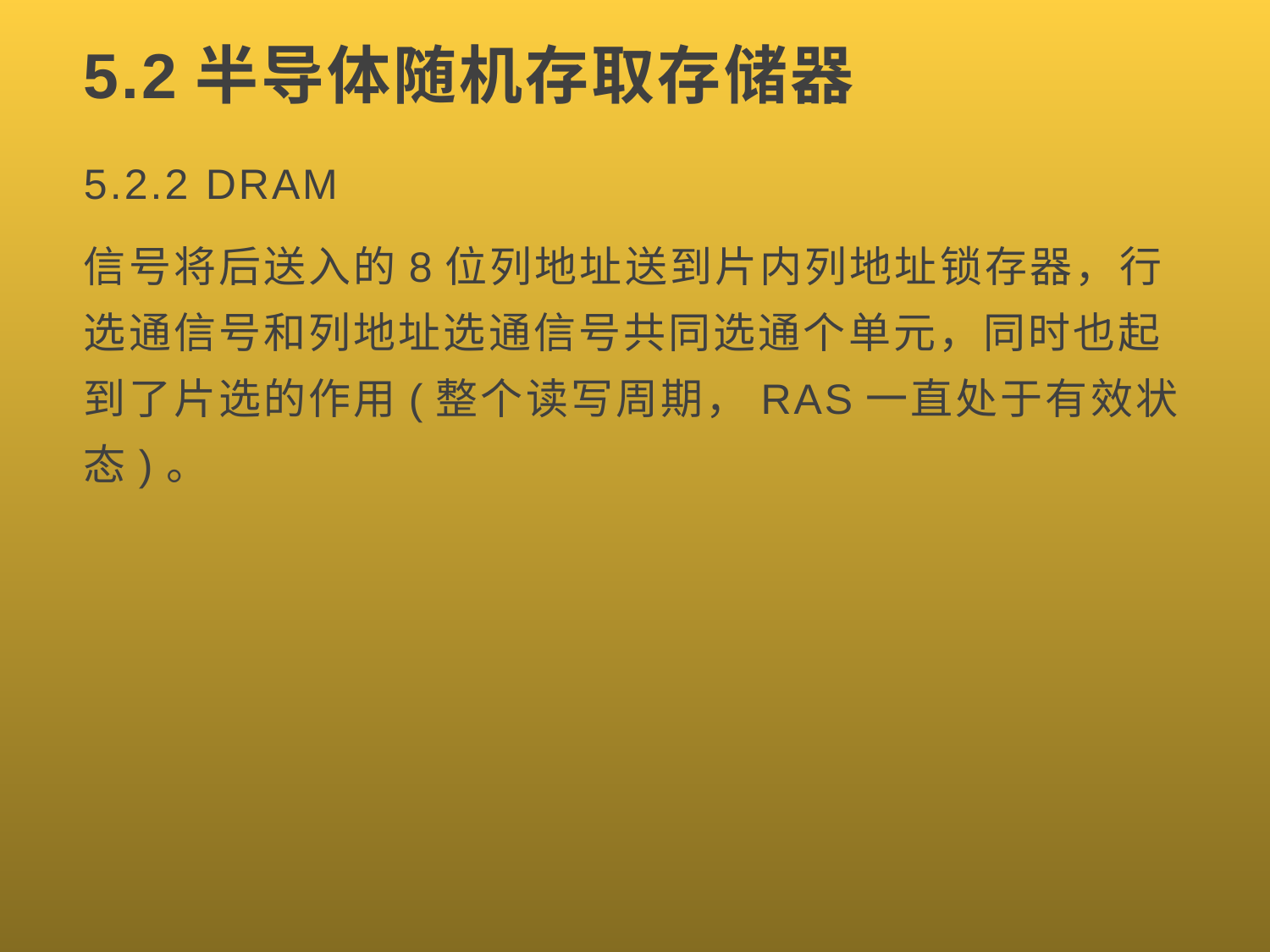

# 5.2半导体随机存取存储器
5.2.2 DRAM
信号将后送入的8位列地址送到片内列地址锁存器，行选通信号和列地址选通信号共同选通个单元，同时也起到了片选的作用(整个读写周期，RAS一直处于有效状态)。